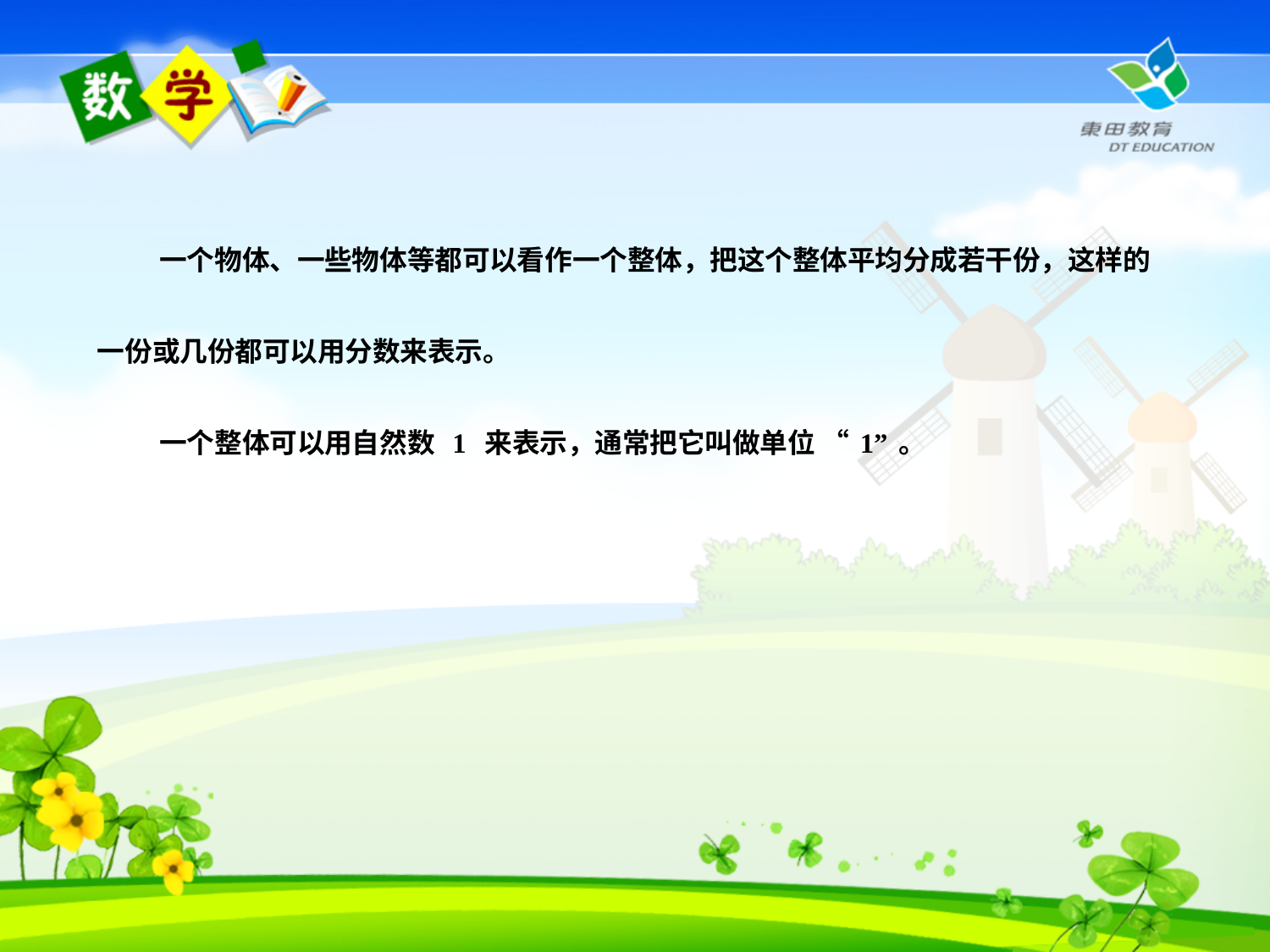

一个物体、一些物体等都可以看作一个整体，把这个整体平均分成若干份，这样的一份或几份都可以用分数来表示。
        一个整体可以用自然数 1 来表示，通常把它叫做单位 “1”。